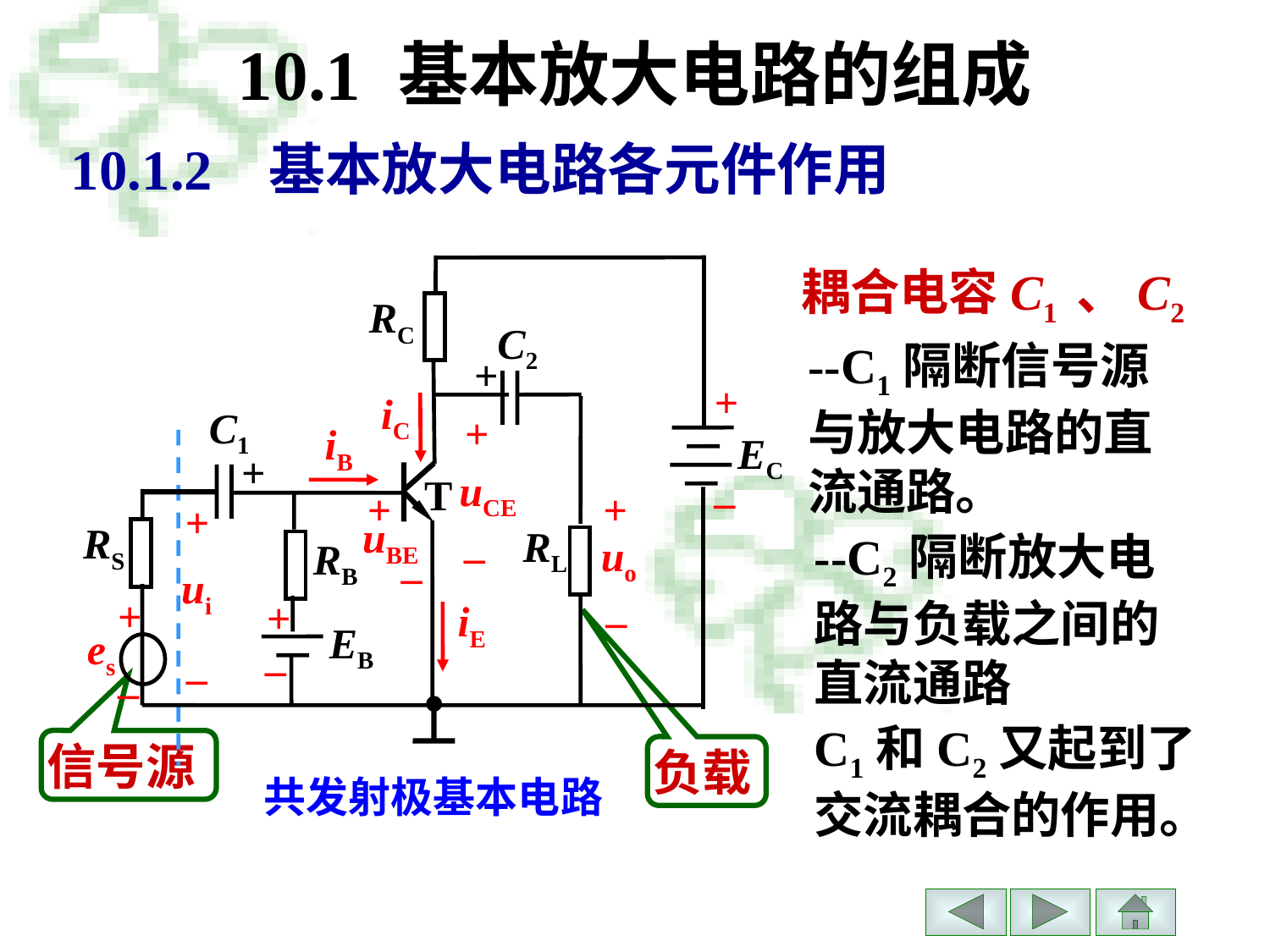

# 10.1 基本放大电路的组成
10.1.2   基本放大电路各元件作用
耦合电容C1 、C2

RC

C2
+

+

iC

C1
+
iB
EC

+
uCE
T

–
+
+

+

uBE
RS
RL

–
uo

RB

–
ui
+

+
–
iE

EB

es

–

–
–

--C1隔断信号源与放大电路的直流通路。

--C2隔断放大电路与负载之间的直流通路
C1和C2又起到了交流耦合的作用。
信号源
负载
共发射极基本电路